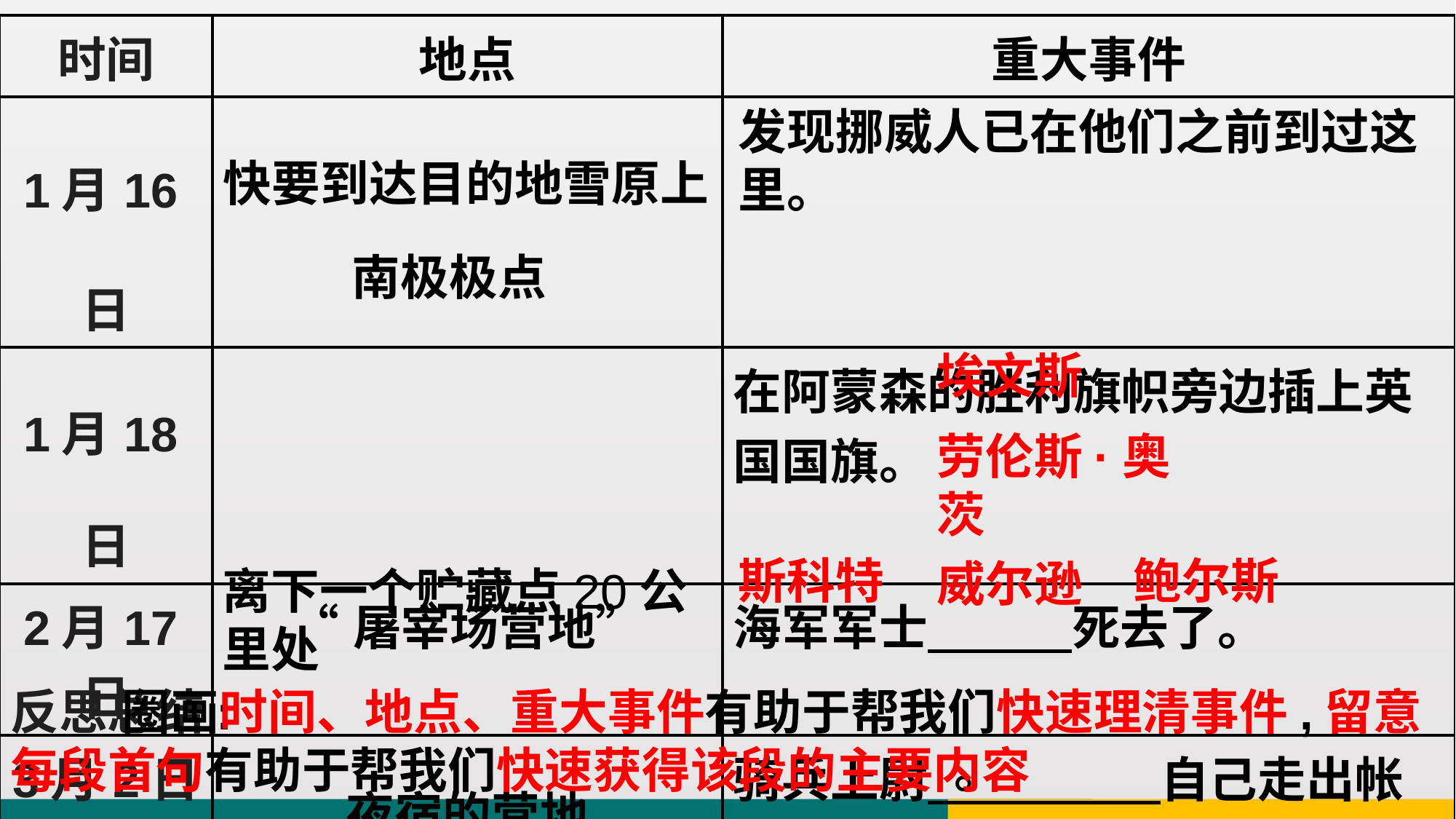

| 时间 | 地点 | 重大事件 |
| --- | --- | --- |
| 1月16日 | 快要到达目的地雪原上 |  |
| 1月18日 |  | 在阿蒙森的胜利旗帜旁边插上英国国旗。 |
| 2月17日 | “屠宰场营地” | 海军军士 死去了。 |
| 3月2日后一天 | 夜宿的营地 | 骑兵上尉 自己走出帐篷向死神走去。 |
| 3月21日到29日 |  | 、 、 三人被暴风雪困在帐篷里,等待死神的来临。 |
发现挪威人已在他们之前到过这里。
南极极点
埃文斯
劳伦斯·奥茨
斯科特
鲍尔斯
威尔逊
离下一个贮藏点20公里处
         圈画时间、地点、重大事件有助于帮我们快速理清事件,留意每段首句有助于帮我们快速获得该段的主要内容
反思总结:
                                                                                    。